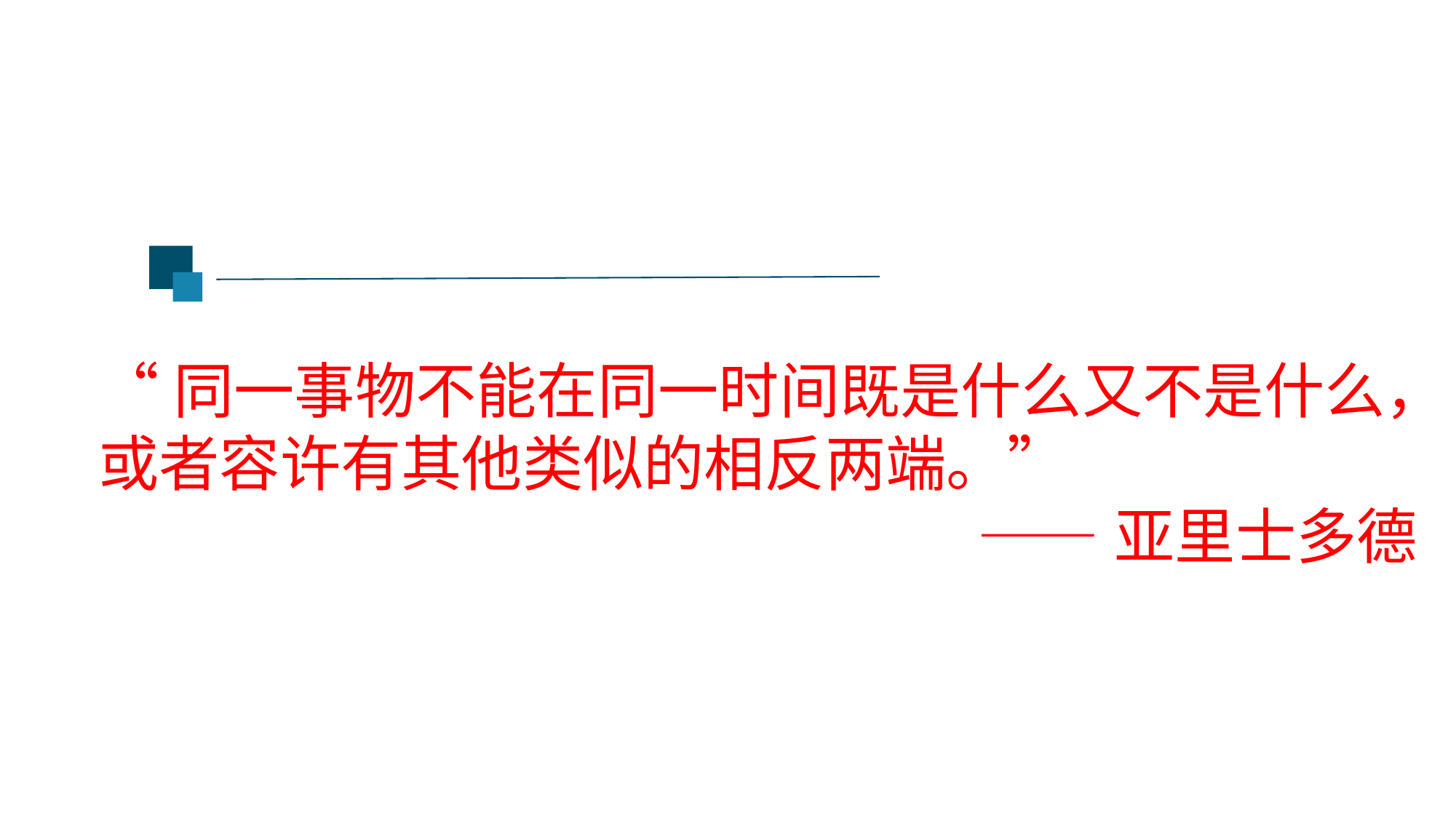

“同一事物不能在同一时间既是什么又不是什么，或者容许有其他类似的相反两端。”
                         ——亚里士多德